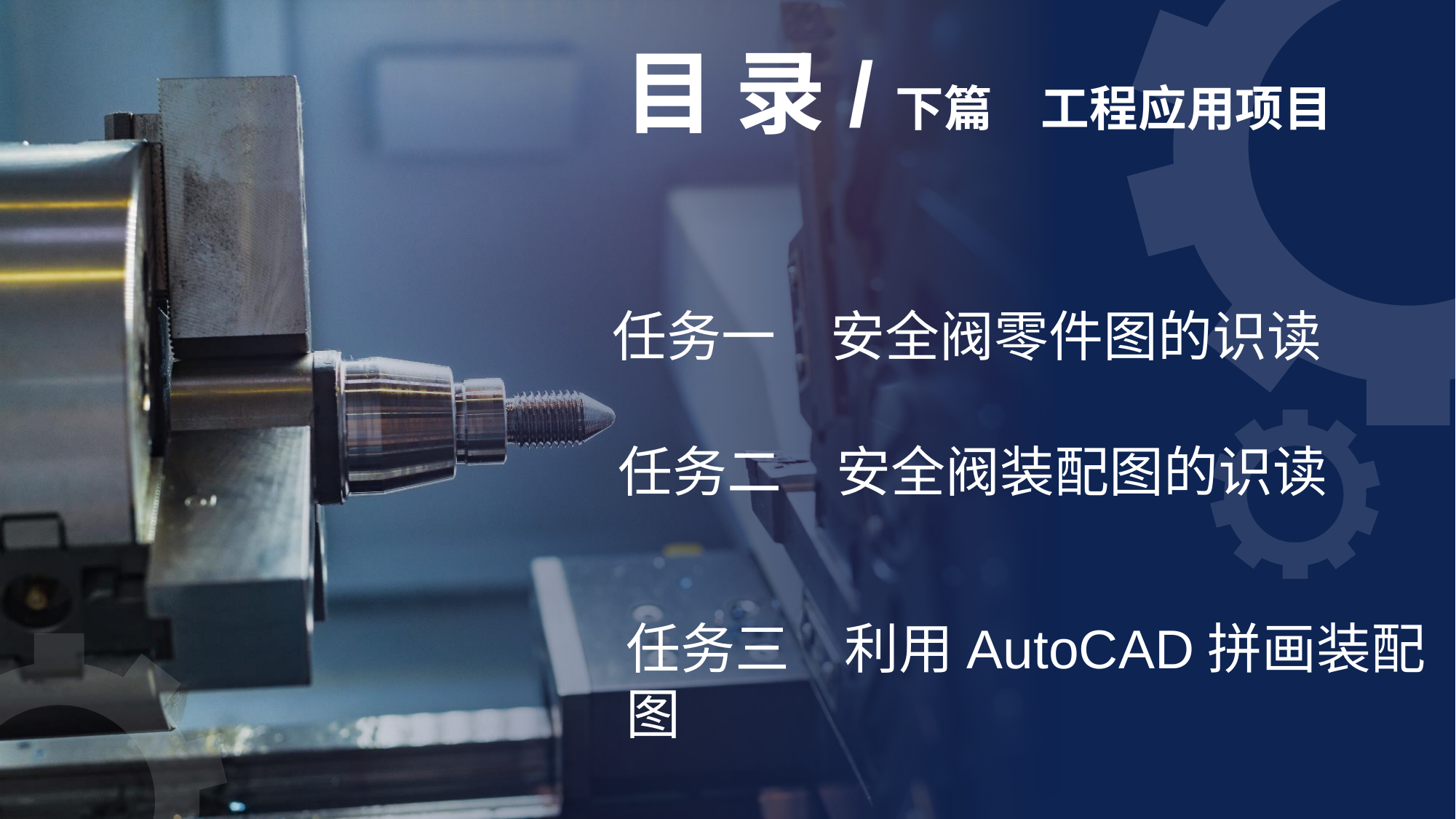

目 录/下篇　工程应用项目
任务一　安全阀零件图的识读
任务二　安全阀装配图的识读
任务三　利用AutoCAD拼画装配图